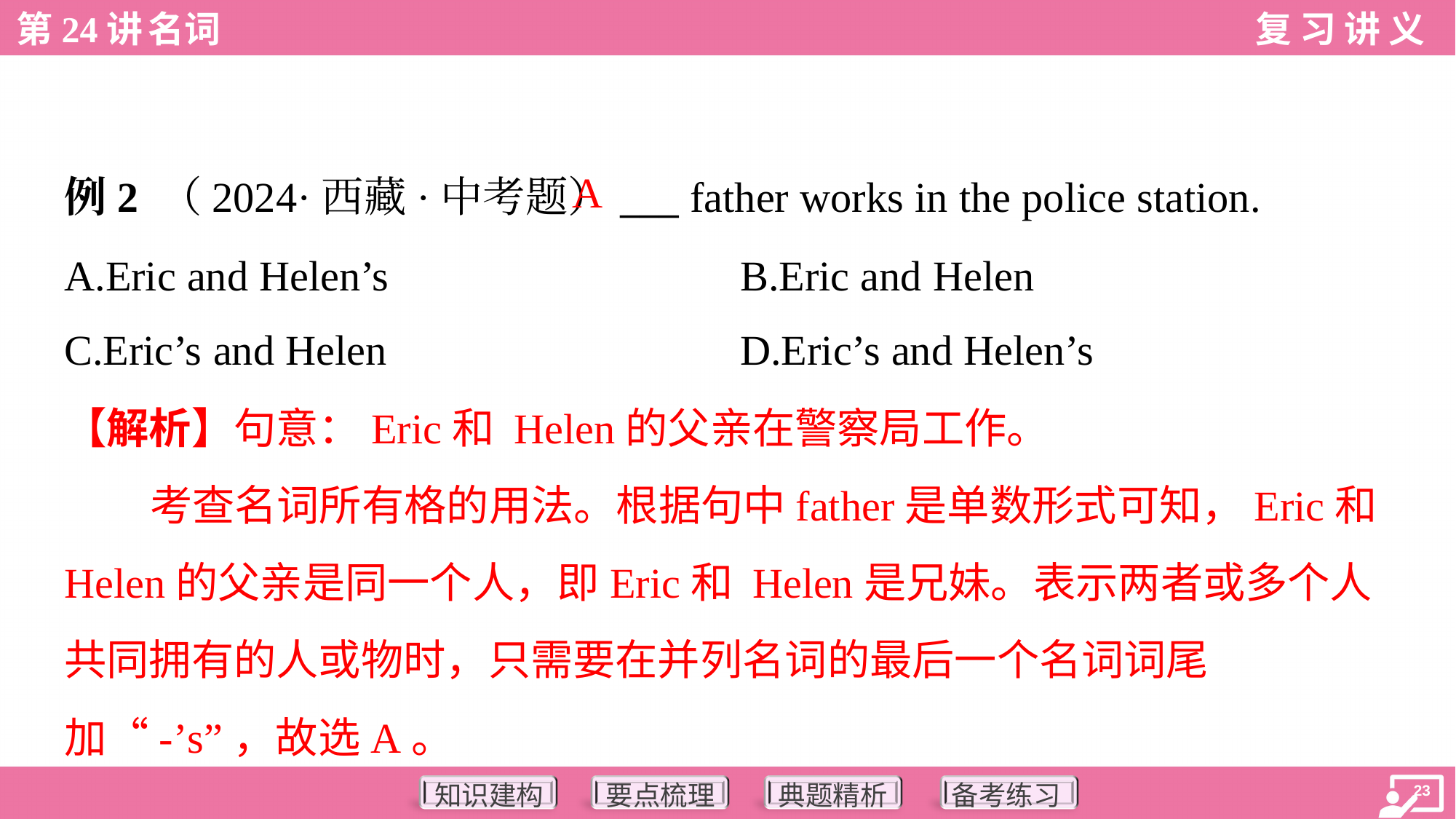

A
例2 （2024·西藏·中考题）___ father works in the police station.
A.Eric and Helen’s	B.Eric and Helen
C.Eric’s and Helen	D.Eric’s and Helen’s
【解析】句意：Eric和 Helen的父亲在警察局工作。
考查名词所有格的用法。根据句中father是单数形式可知，Eric和 Helen的父亲是同一个人，即Eric和 Helen是兄妹。表示两者或多个人共同拥有的人或物时，只需要在并列名词的最后一个名词词尾加“-’s”，故选A。